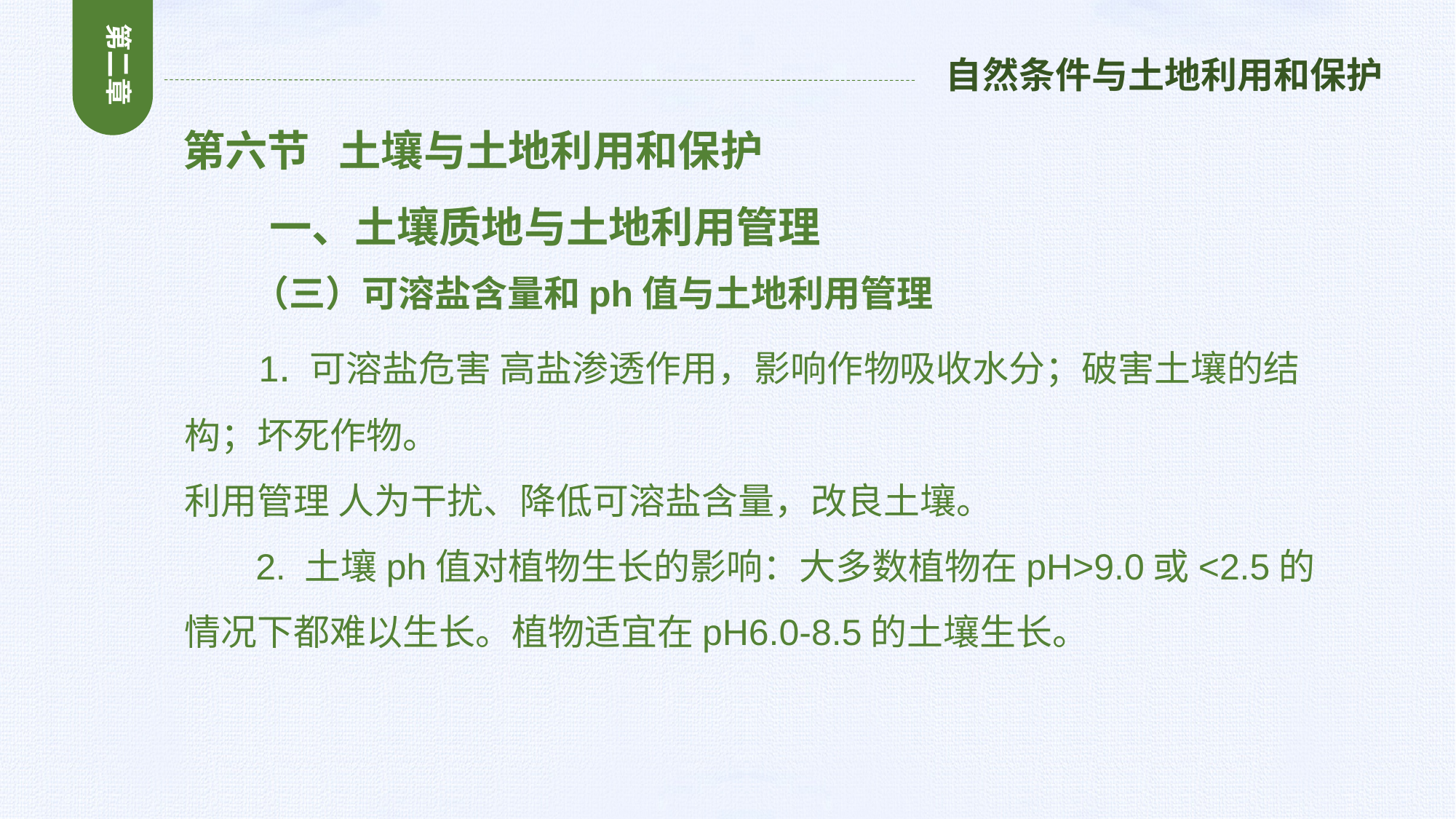

第二章
自然条件与土地利用和保护
 第六节   土壤与土地利用和保护
          一、土壤质地与土地利用管理
          （三）可溶盐含量和ph值与土地利用管理
       1. 可溶盐危害 高盐渗透作用，影响作物吸收水分；破害土壤的结构；坏死作物。
利用管理 人为干扰、降低可溶盐含量，改良土壤。
       2. 土壤ph值对植物生长的影响：大多数植物在pH>9.0或<2.5的情况下都难以生长。植物适宜在pH6.0-8.5的土壤生长。